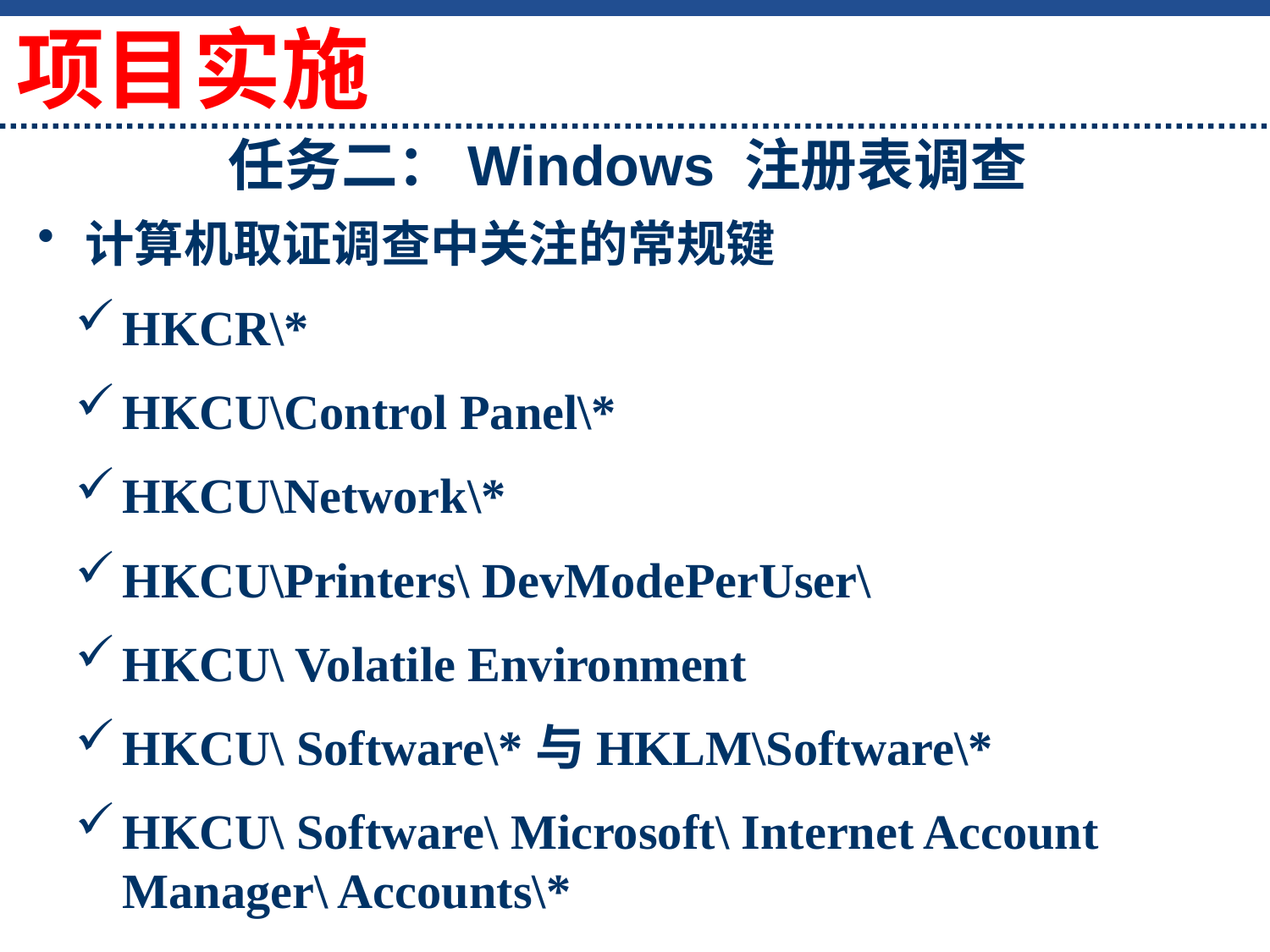

项目实施
# 任务二：Windows 注册表调查
计算机取证调查中关注的常规键
HKCR\*
HKCU\Control Panel\*
HKCU\Network\*
HKCU\Printers\ DevModePerUser\
HKCU\ Volatile Environment
HKCU\ Software\*与HKLM\Software\*
HKCU\ Software\ Microsoft\ Internet Account Manager\ Accounts\*